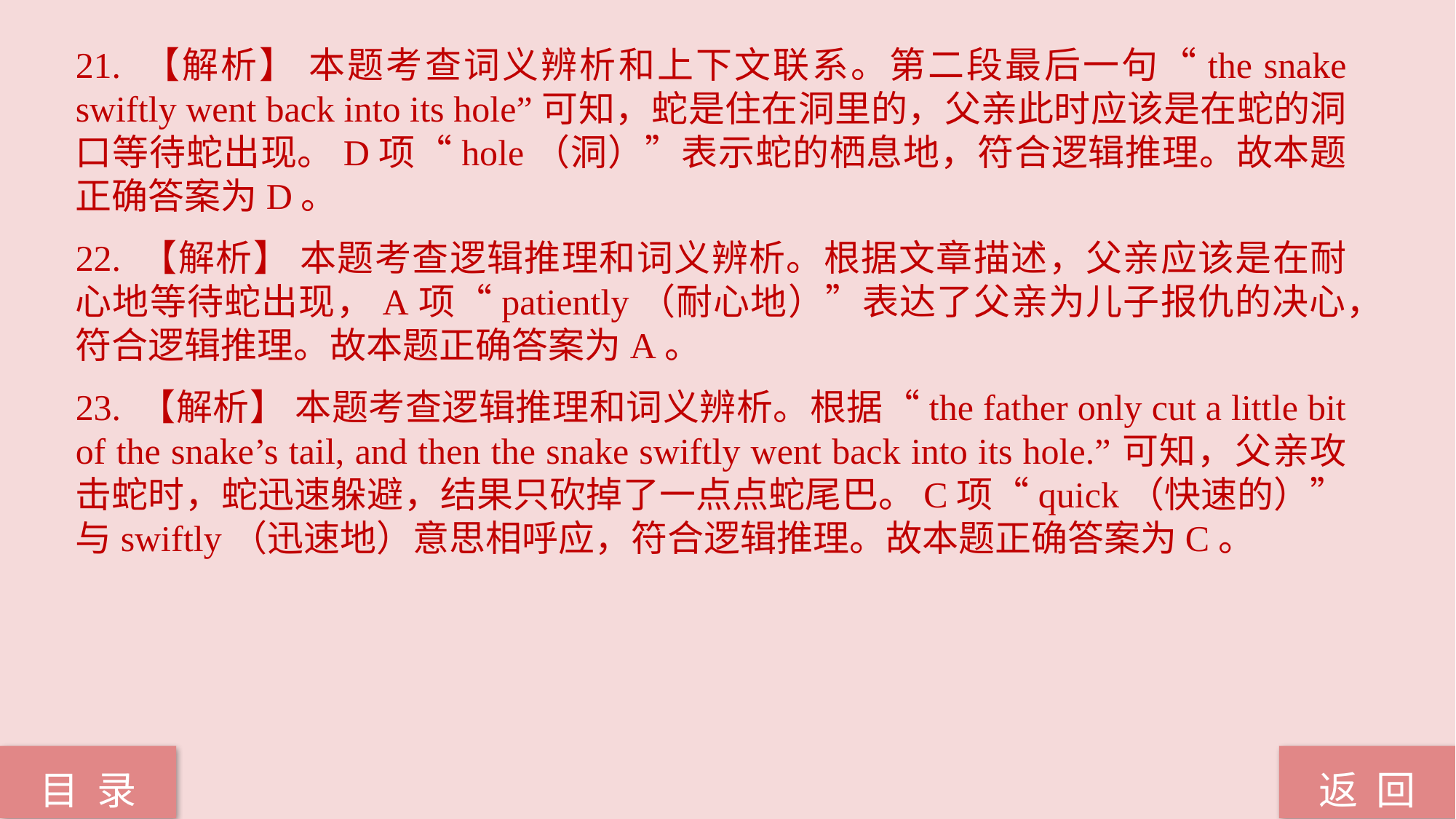

21. 【解析】 本题考查词义辨析和上下文联系。第二段最后一句“the snake swiftly went back into its hole”可知，蛇是住在洞里的，父亲此时应该是在蛇的洞口等待蛇出现。D项“hole（洞）”表示蛇的栖息地，符合逻辑推理。故本题正确答案为D。
22. 【解析】 本题考查逻辑推理和词义辨析。根据文章描述，父亲应该是在耐心地等待蛇出现，A项“patiently（耐心地）”表达了父亲为儿子报仇的决心，符合逻辑推理。故本题正确答案为A。
23. 【解析】 本题考查逻辑推理和词义辨析。根据“the father only cut a little bit of the snake’s tail, and then the snake swiftly went back into its hole.”可知，父亲攻击蛇时，蛇迅速躲避，结果只砍掉了一点点蛇尾巴。C项“quick（快速的）”与swiftly（迅速地）意思相呼应，符合逻辑推理。故本题正确答案为C。
返  回